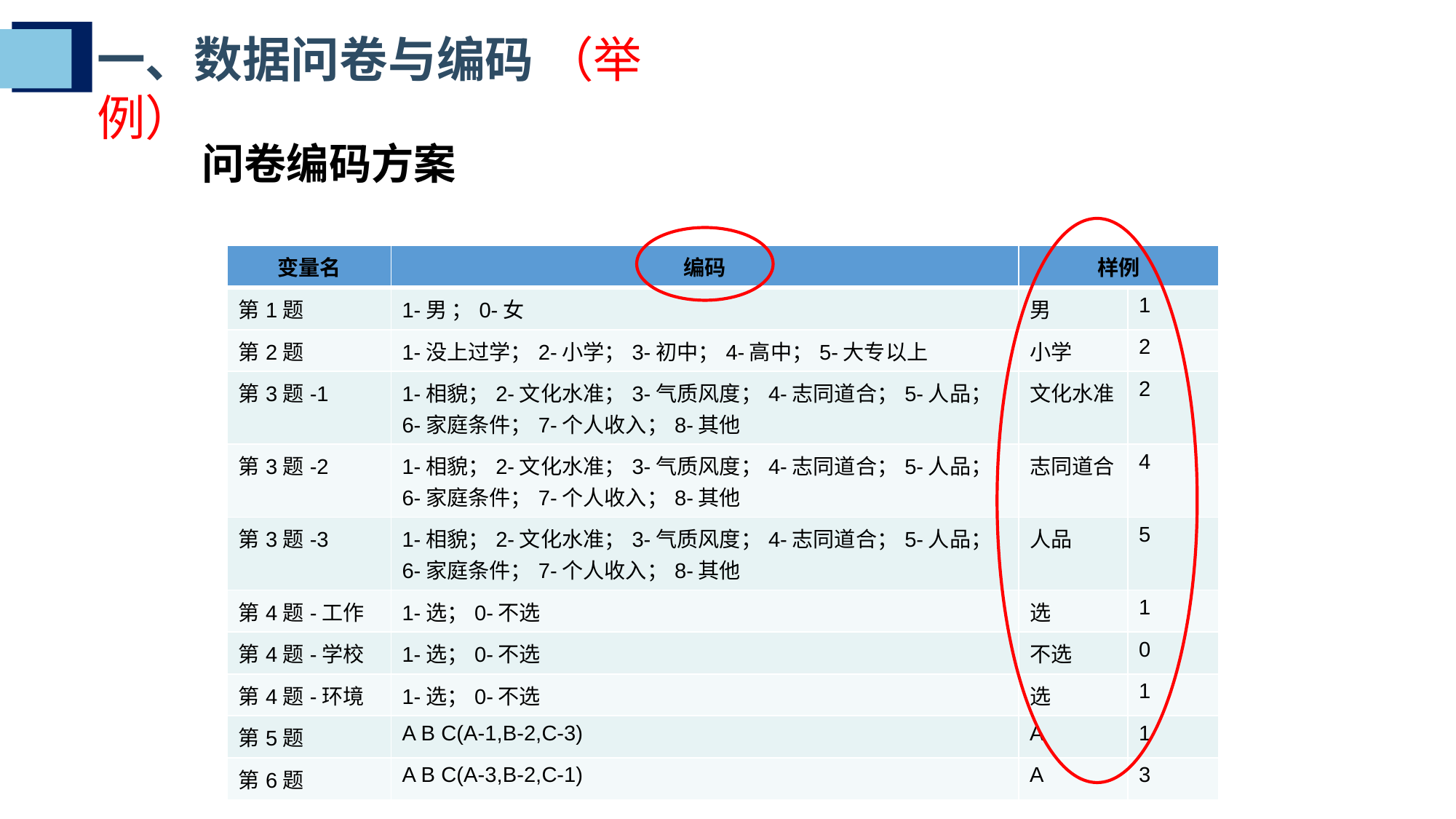

一、数据问卷与编码 （举例）

问卷编码方案

| 变量名 | 编码 | 样例 |  |
| --- | --- | --- | --- |
| 第1题 | 1-男 ；0-女 | 男 | 1 |
| 第2题 | 1-没上过学；2-小学；3-初中；4-高中；5-大专以上 | 小学 | 2 |
| 第3题-1 | 1-相貌；2-文化水准；3-气质风度；4-志同道合；5-人品；6-家庭条件；7-个人收入；8-其他 | 文化水准 | 2 |
| 第3题-2 | 1-相貌；2-文化水准；3-气质风度；4-志同道合；5-人品；6-家庭条件；7-个人收入；8-其他 | 志同道合 | 4 |
| 第3题-3 | 1-相貌；2-文化水准；3-气质风度；4-志同道合；5-人品；6-家庭条件；7-个人收入；8-其他 | 人品 | 5 |
| 第4题-工作 | 1-选；0-不选 | 选 | 1 |
| 第4题-学校 | 1-选；0-不选 | 不选 | 0 |
| 第4题-环境 | 1-选；0-不选 | 选 | 1 |
| 第5题 | A B C(A-1,B-2,C-3) | A | 1 |
| 第6题 | A B C(A-3,B-2,C-1) | A | 3 |
摇梳胸镶同尼官血陷证窟定牧序憋皇胖朝汇津洪蝉楷迈马启冀床炎吠削术第讲数据的编码录入与整理第讲数据的编码录入与整理